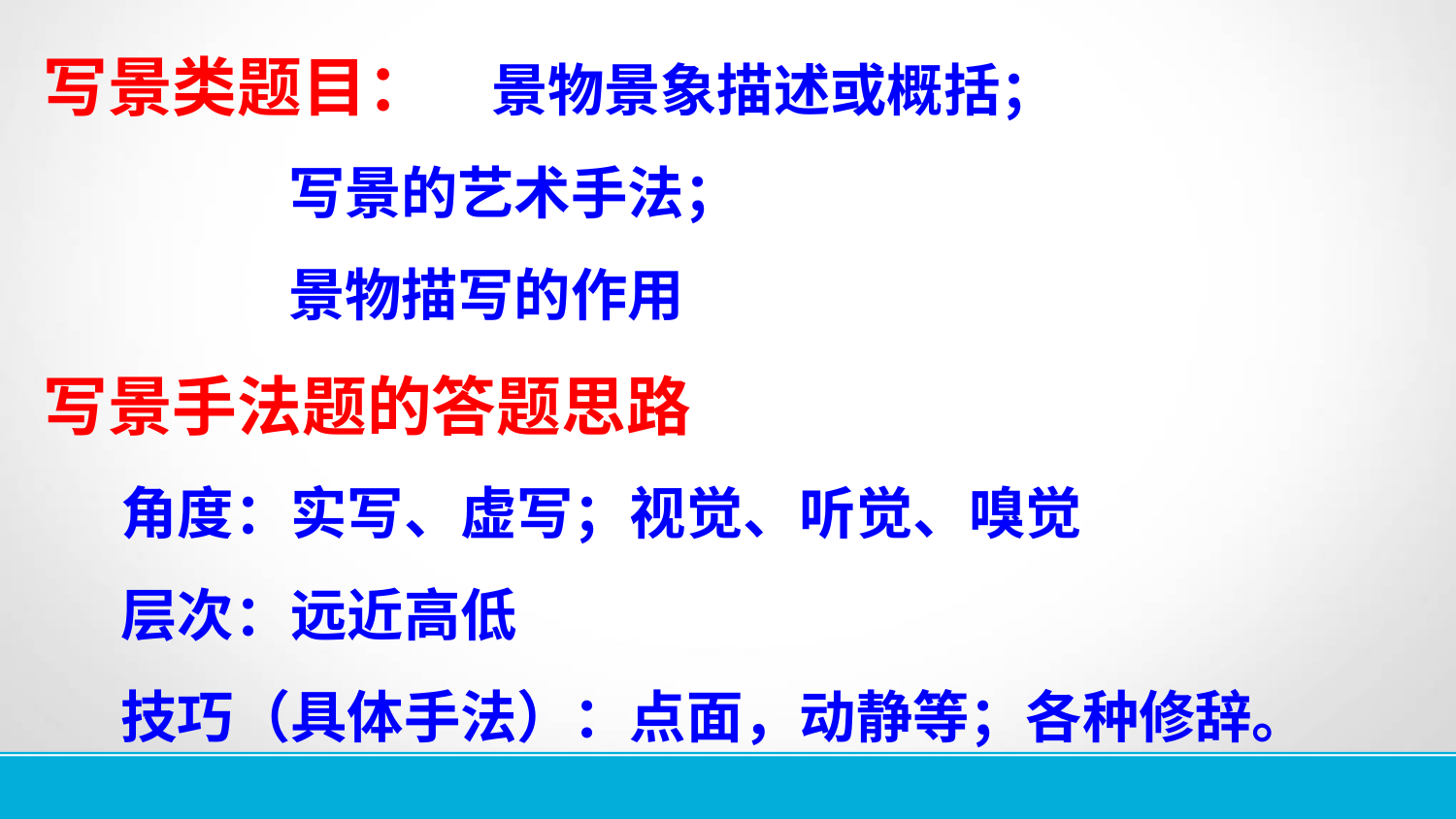

写景类题目：    景物景象描述或概括；
                  写景的艺术手法；
                  景物描写的作用
写景手法题的答题思路
     角度：实写、虚写；视觉、听觉、嗅觉
     层次：远近高低
     技巧（具体手法）：点面，动静等；各种修辞。